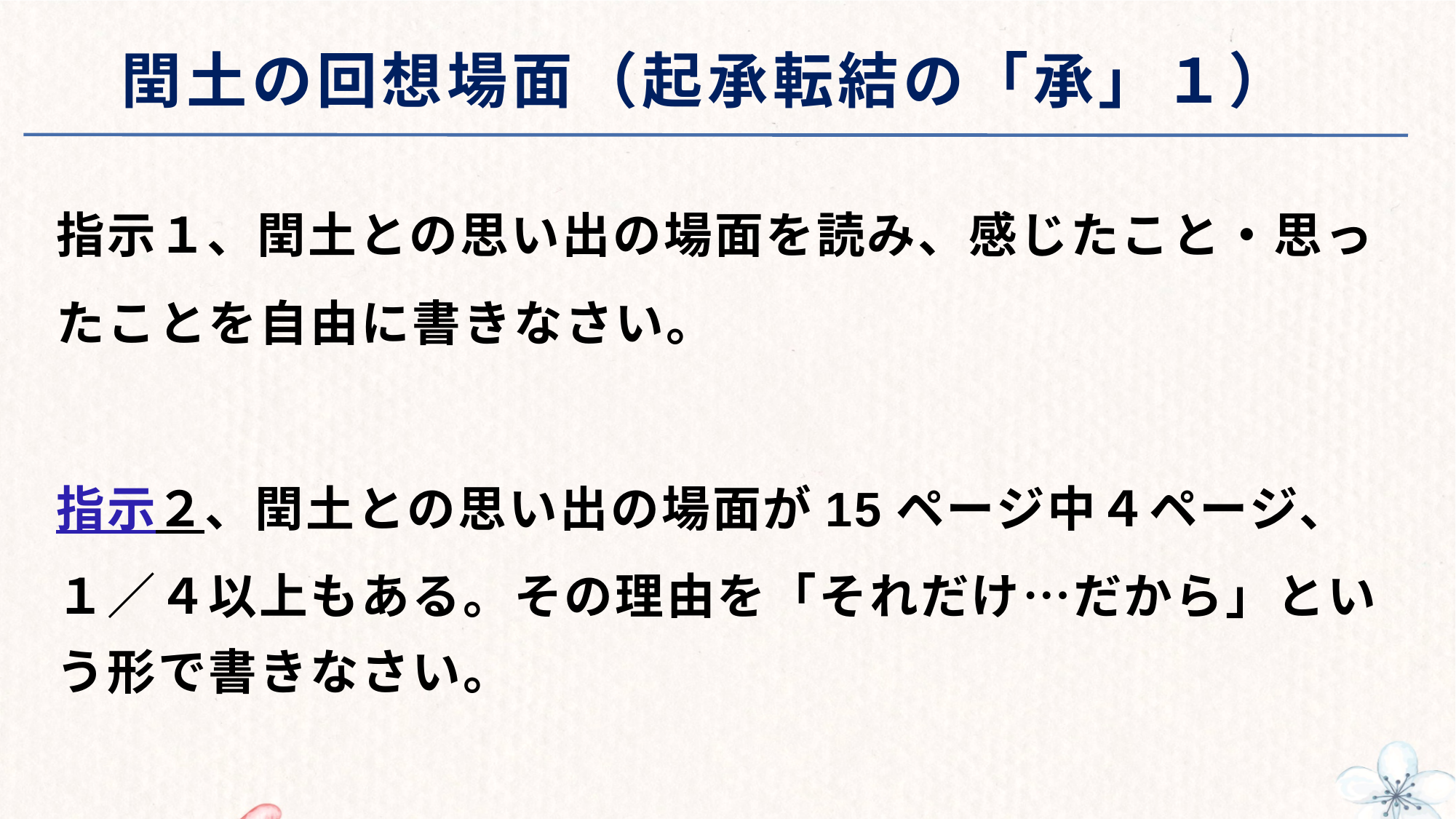

# 閏土の回想場面（起承転結の「承」１）
指示１、閏土との思い出の場面を読み、感じたこと・思ったことを自由に書きなさい。

指示２、閏土との思い出の場面が15ページ中４ページ、１／４以上もある。その理由を「それだけ…だから」という形で書きなさい。